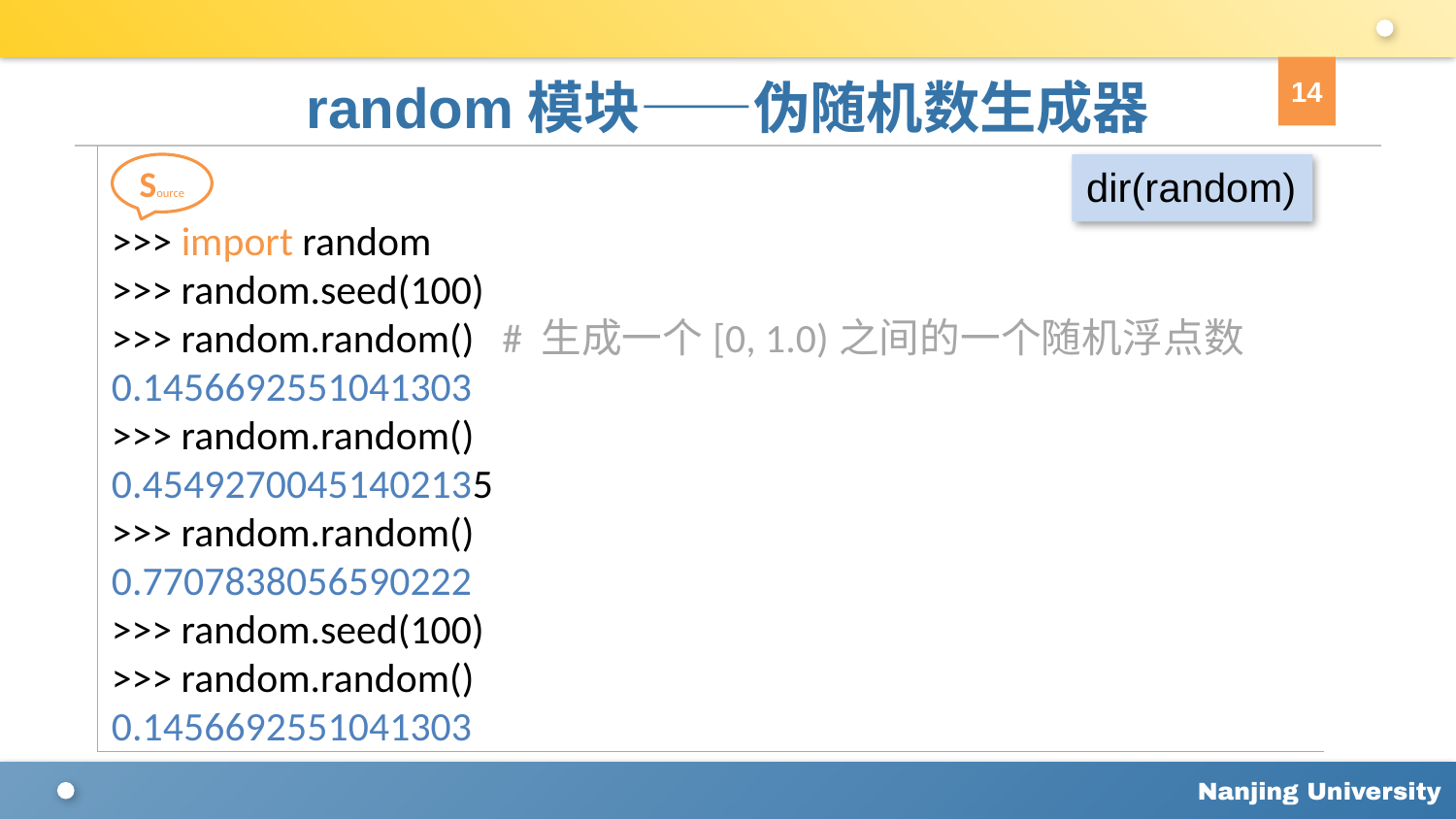

14
# random模块——伪随机数生成器

>>> import random
>>> random.seed(100)
>>> random.random()   # 生成一个[0, 1.0)之间的一个随机浮点数
0.1456692551041303
>>> random.random()
0.45492700451402135
>>> random.random()
0.7707838056590222
>>> random.seed(100)
>>> random.random()
0.1456692551041303
Source
dir(random)